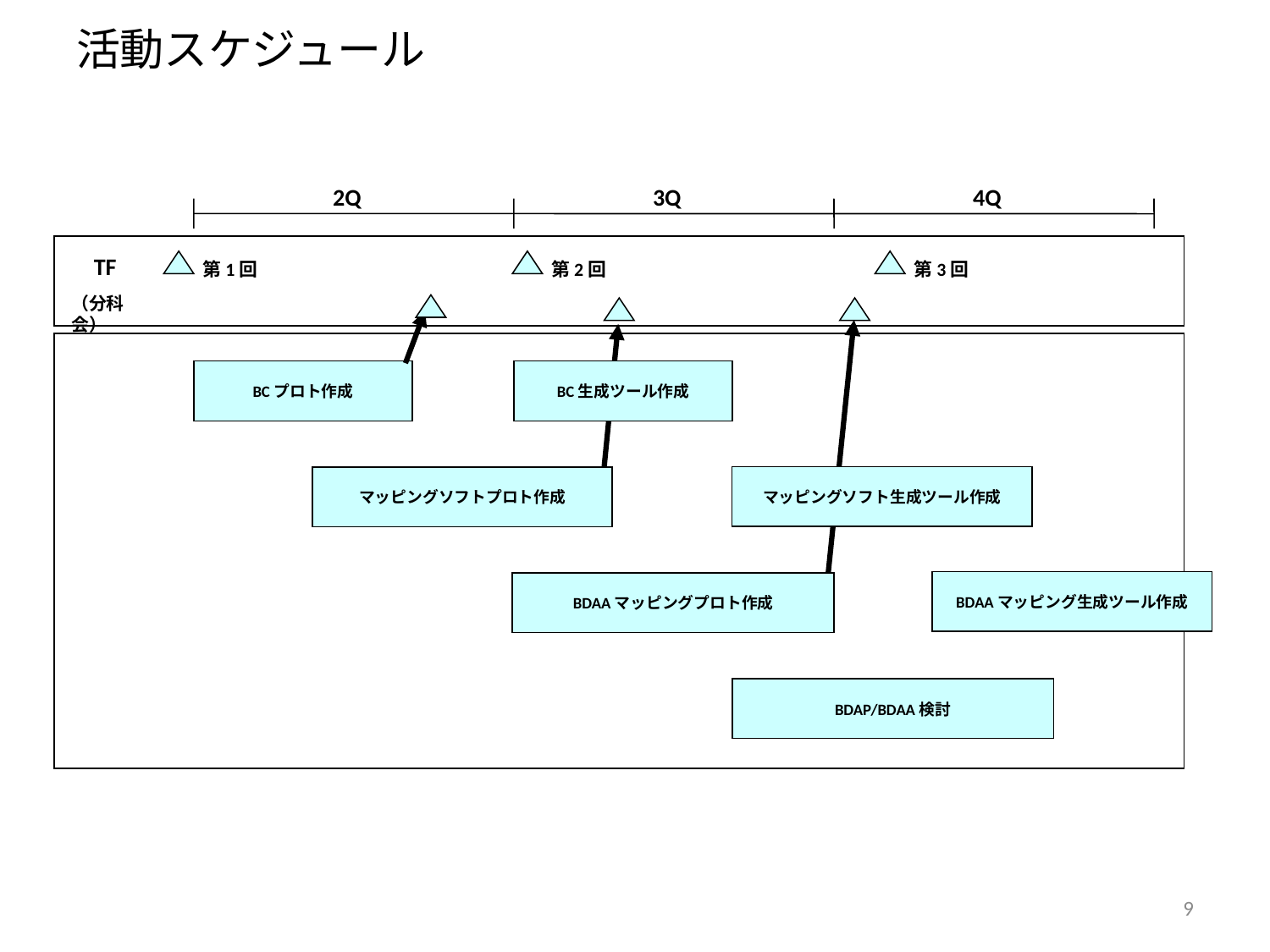

# 活動スケジュール

2Q
3Q
4Q

TF

第1回

第2回

第3回
（分科会）

BC生成ツール作成
BCプロト作成
マッピングソフト生成ツール作成
マッピングソフトプロト作成
BDAAマッピング生成ツール作成
BDAAマッピングプロト作成
BDAP/BDAA検討
9